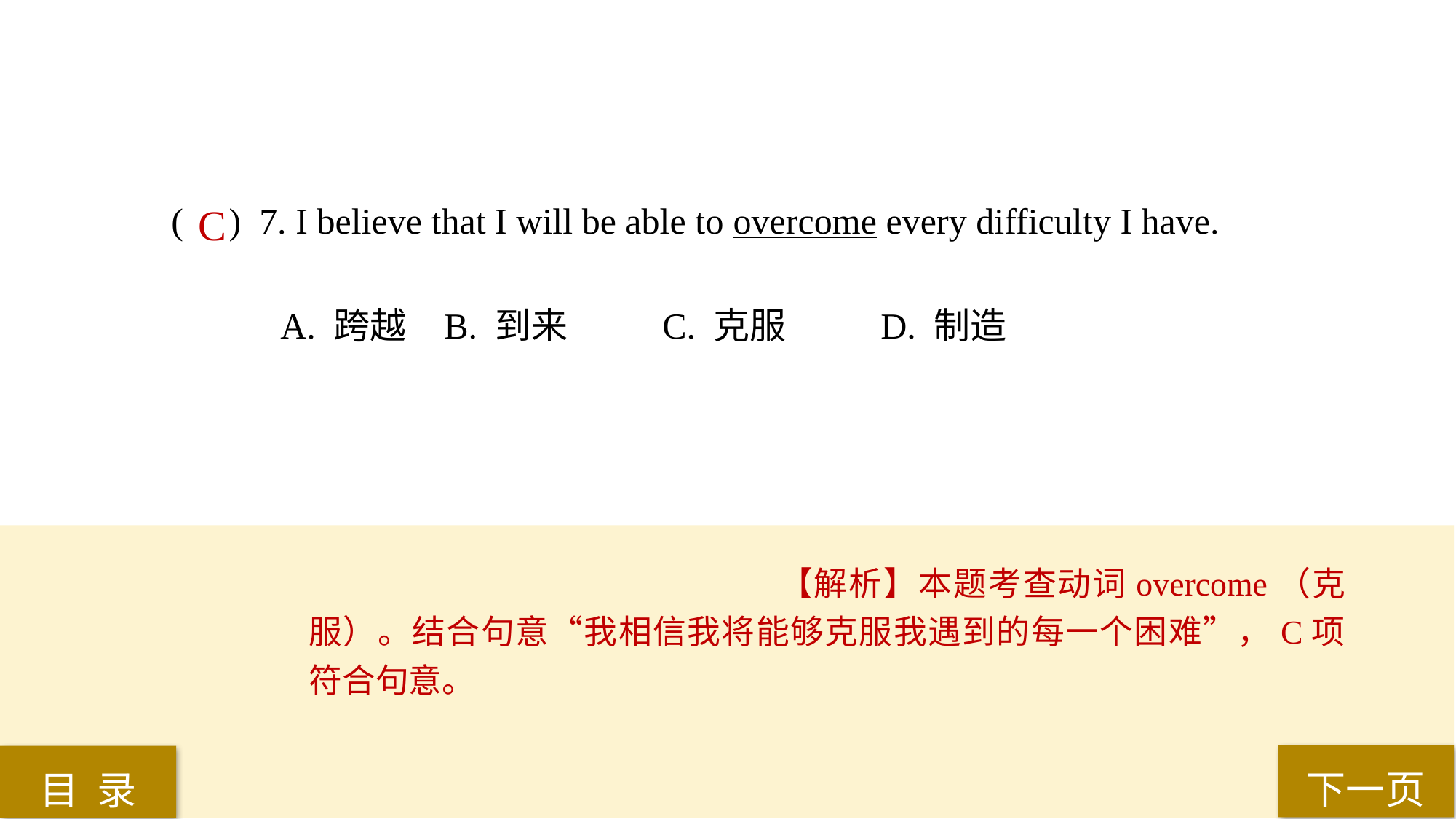

(     )  7. I believe that I will be able to overcome every difficulty I have.

A. 跨越 	B. 到来 	C. 克服 	D. 制造
C
【解析】本题考查动词overcome（克服）。结合句意“我相信我将能够克服我遇到的每一个困难”，C项符合句意。